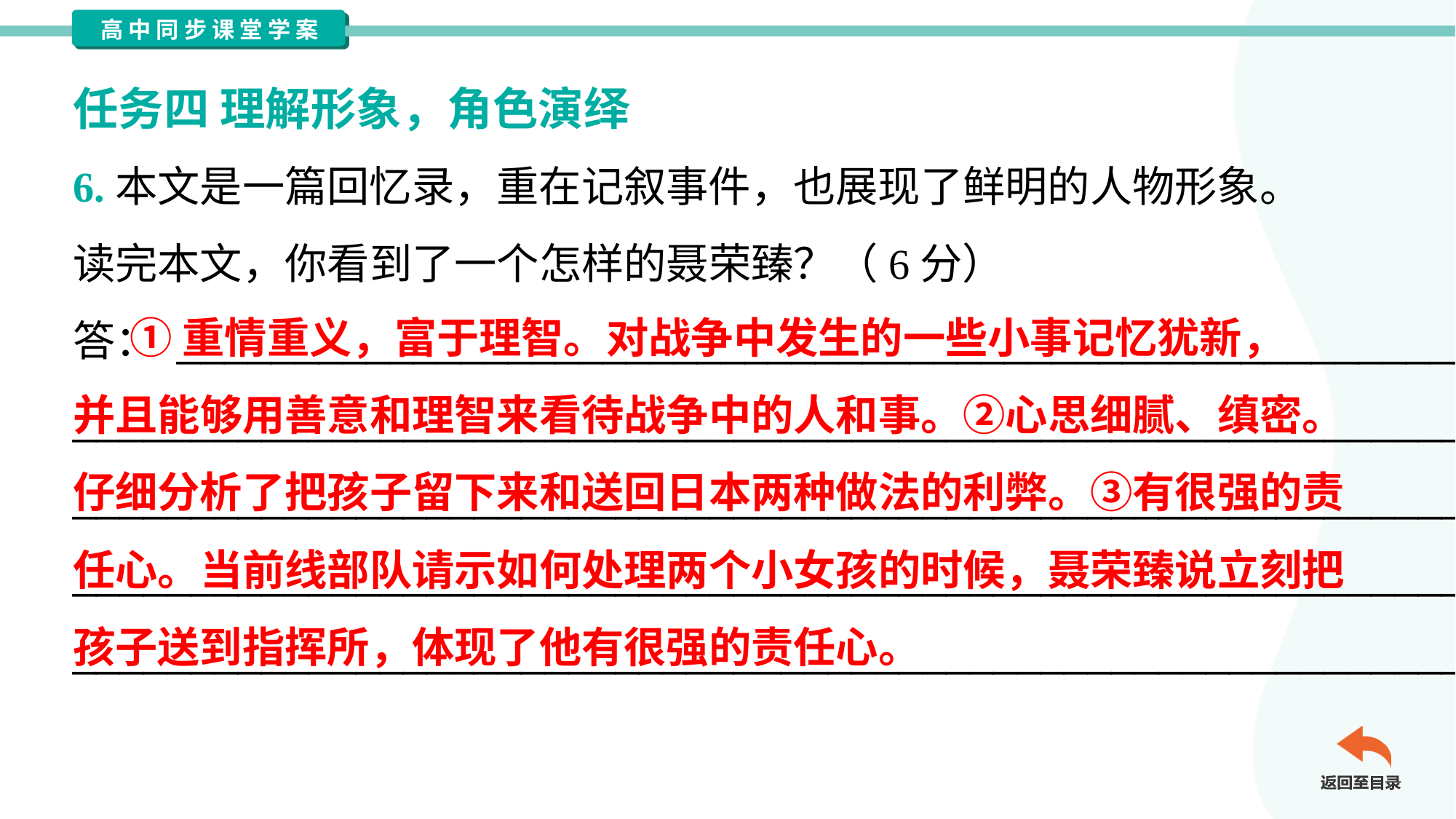

任务四 理解形象，角色演绎
6.本文是一篇回忆录，重在记叙事件，也展现了鲜明的人物形象。
读完本文，你看到了一个怎样的聂荣臻？（6分）
答： ________________________________________________________
_____________________________________________________________
_____________________________________________________________
_____________________________________________________________
_____________________________________________________________
      ①重情重义，富于理智。对战争中发生的一些小事记忆犹新，
并且能够用善意和理智来看待战争中的人和事。②心思细腻、缜密。
仔细分析了把孩子留下来和送回日本两种做法的利弊。③有很强的责
任心。当前线部队请示如何处理两个小女孩的时候，聂荣臻说立刻把
孩子送到指挥所，体现了他有很强的责任心。